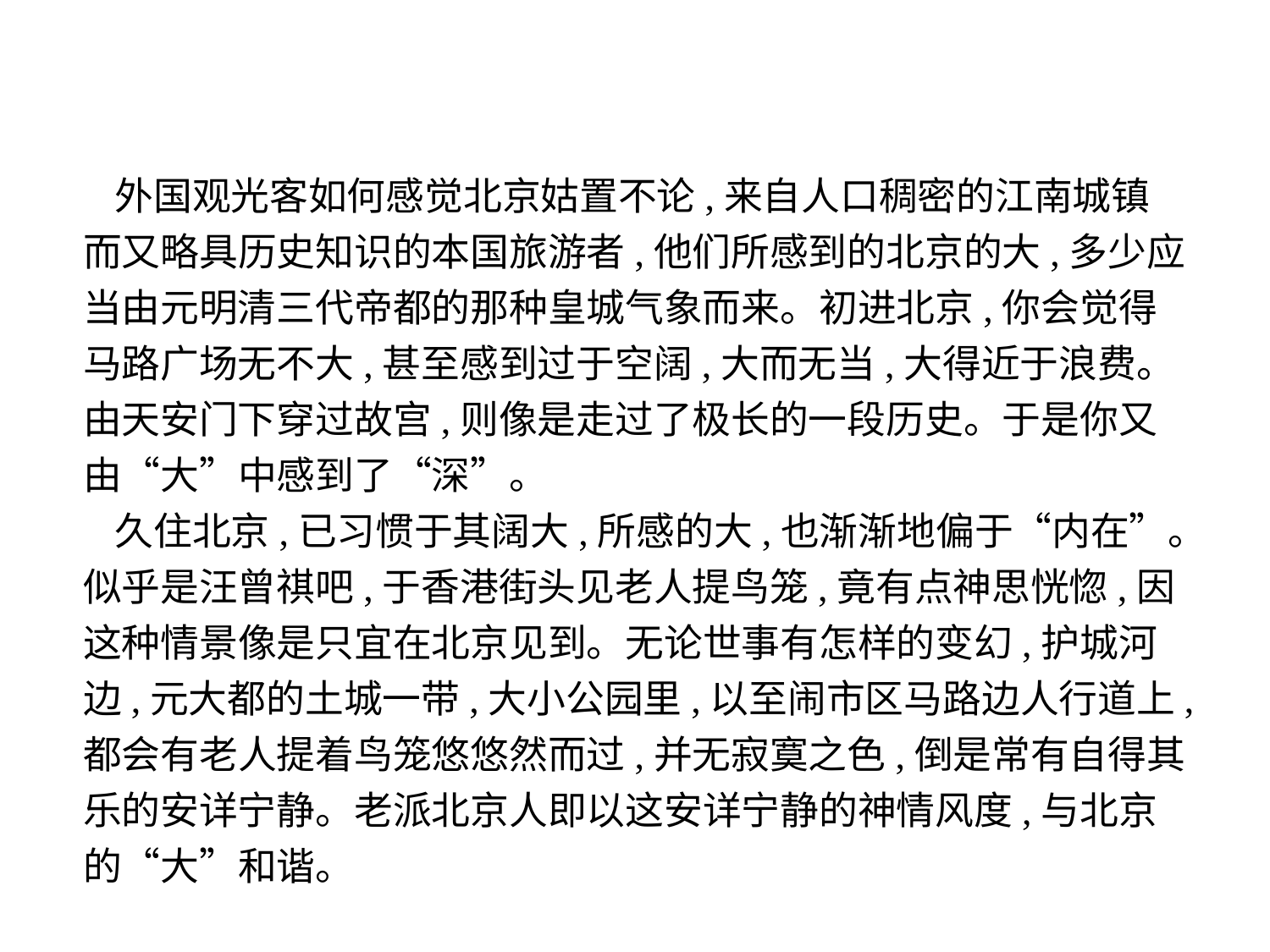

外国观光客如何感觉北京姑置不论,来自人口稠密的江南城镇而又略具历史知识的本国旅游者,他们所感到的北京的大,多少应当由元明清三代帝都的那种皇城气象而来。初进北京,你会觉得马路广场无不大,甚至感到过于空阔,大而无当,大得近于浪费。由天安门下穿过故宫,则像是走过了极长的一段历史。于是你又由“大”中感到了“深”。
久住北京,已习惯于其阔大,所感的大,也渐渐地偏于“内在”。似乎是汪曾祺吧,于香港街头见老人提鸟笼,竟有点神思恍惚,因这种情景像是只宜在北京见到。无论世事有怎样的变幻,护城河边,元大都的土城一带,大小公园里,以至闹市区马路边人行道上,都会有老人提着鸟笼悠悠然而过,并无寂寞之色,倒是常有自得其乐的安详宁静。老派北京人即以这安详宁静的神情风度,与北京的“大”和谐。
-9-